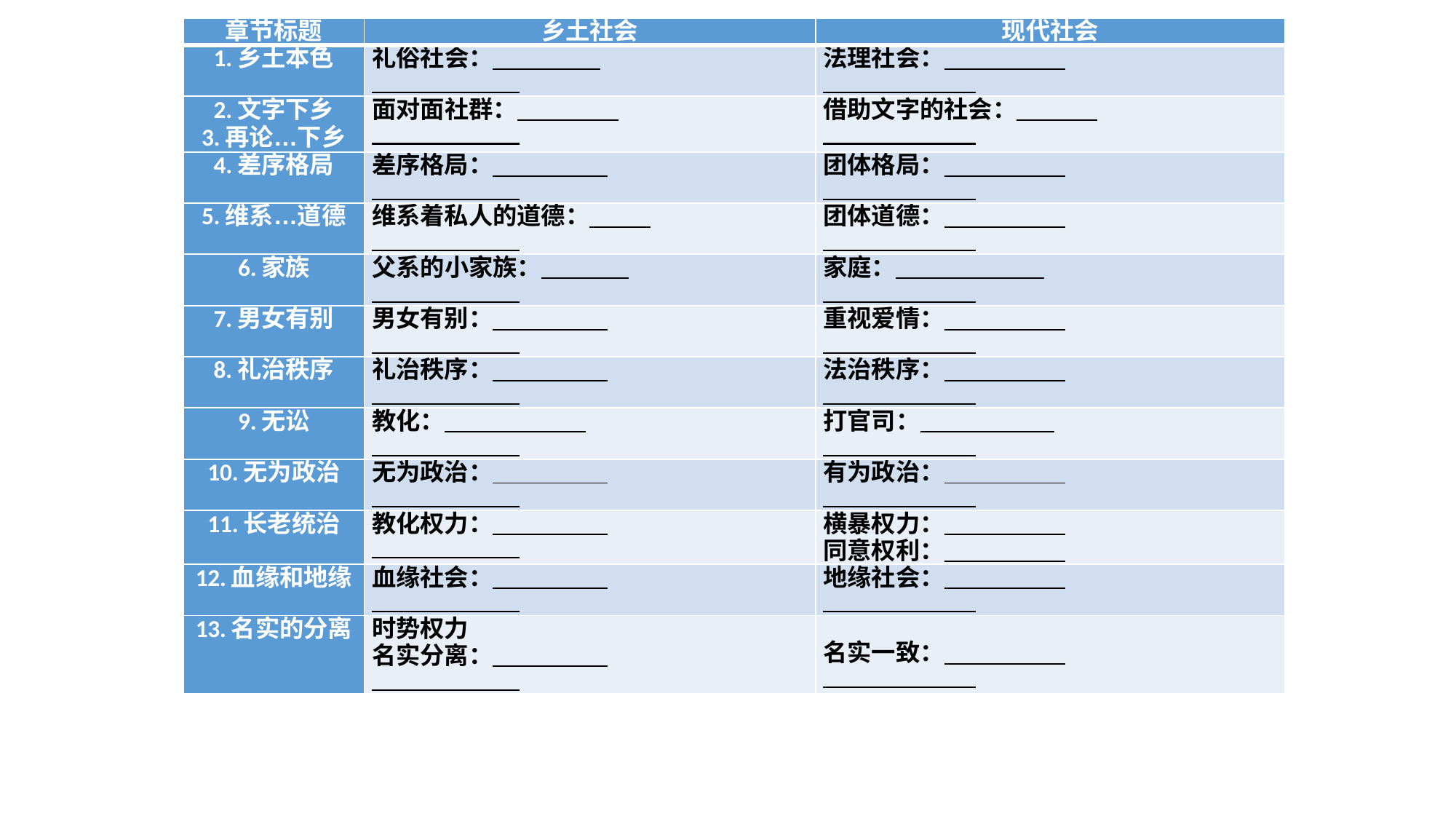

| 章节标题 | 乡土社会 | 现代社会 |
| --- | --- | --- |
| 1.乡土本色 | 礼俗社会： | 法理社会： |
| 2.文字下乡 3.再论…下乡 | 面对面社群： | 借助文字的社会： |
| 4.差序格局 | 差序格局： | 团体格局： |
| 5.维系…道德 | 维系着私人的道德： | 团体道德： |
| 6.家族 | 父系的小家族： | 家庭： |
| 7.男女有别 | 男女有别： | 重视爱情： |
| 8.礼治秩序 | 礼治秩序： | 法治秩序： |
| 9.无讼 | 教化： | 打官司： |
| 10.无为政治 | 无为政治： | 有为政治： |
| 11.长老统治 | 教化权力： | 横暴权力： 同意权利： |
| 12.血缘和地缘 | 血缘社会： | 地缘社会： |
| 13.名实的分离 | 时势权力 名实分离： | 名实一致： |